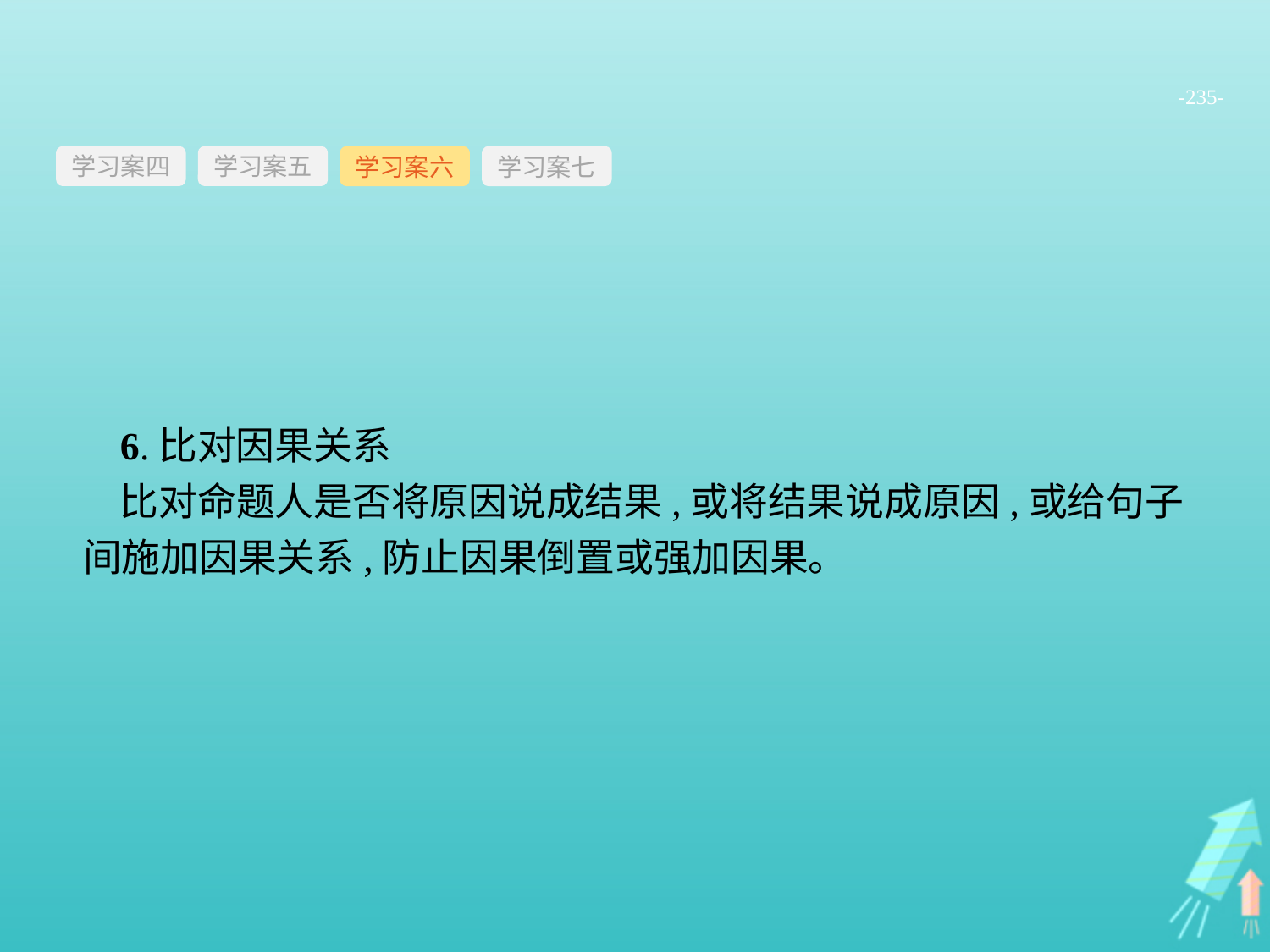

-235-
学习案四
学习案六
学习案七
学习案五
6.比对因果关系
比对命题人是否将原因说成结果,或将结果说成原因,或给句子间施加因果关系,防止因果倒置或强加因果。